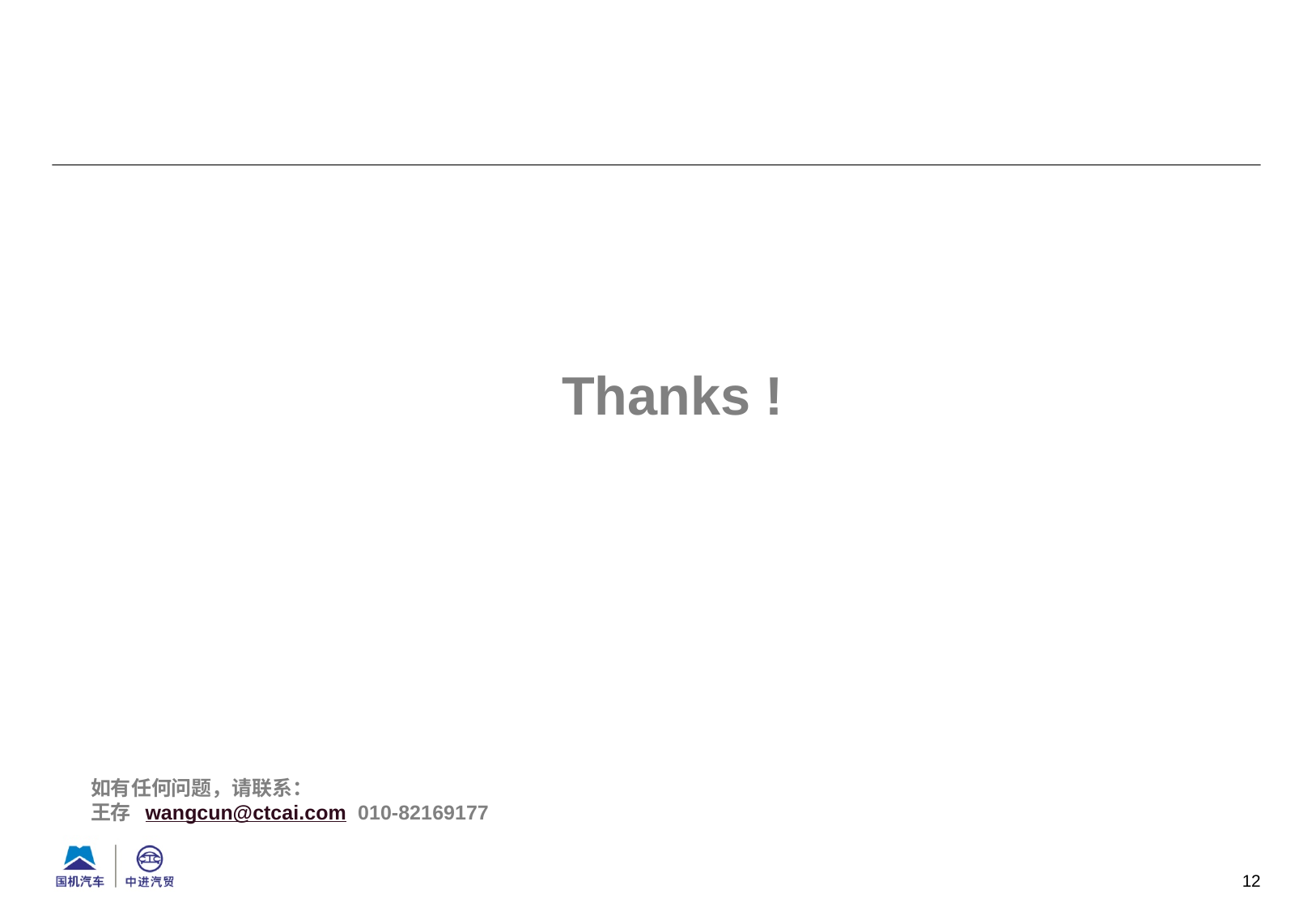

Thanks !
如有任何问题，请联系：
王存  wangcun@ctcai.com  010-82169177
12